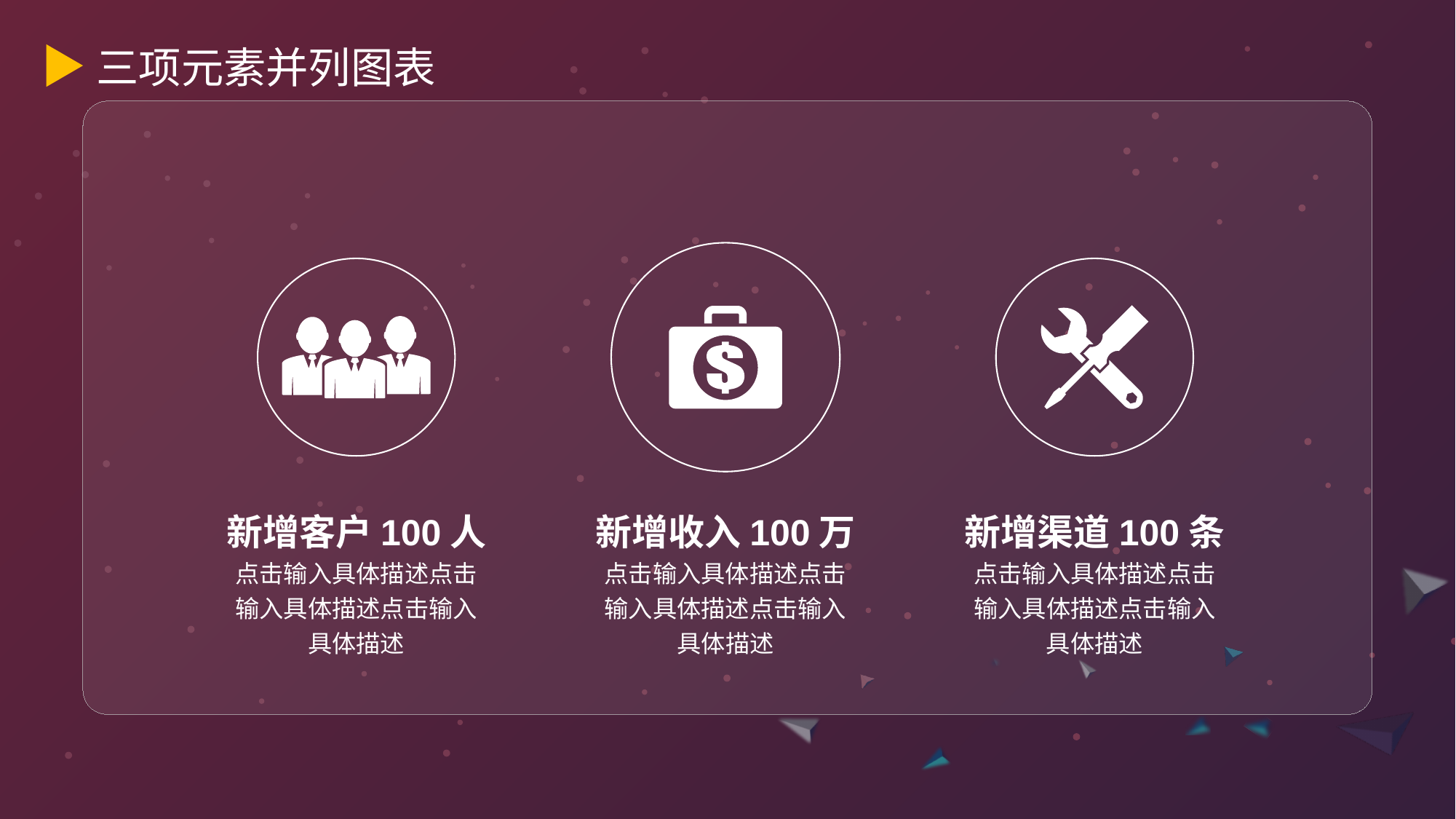

三项元素并列图表

新增客户100人
点击输入具体描述点击输入具体描述点击输入具体描述
新增收入100万
点击输入具体描述点击输入具体描述点击输入具体描述
新增渠道100条
点击输入具体描述点击输入具体描述点击输入具体描述